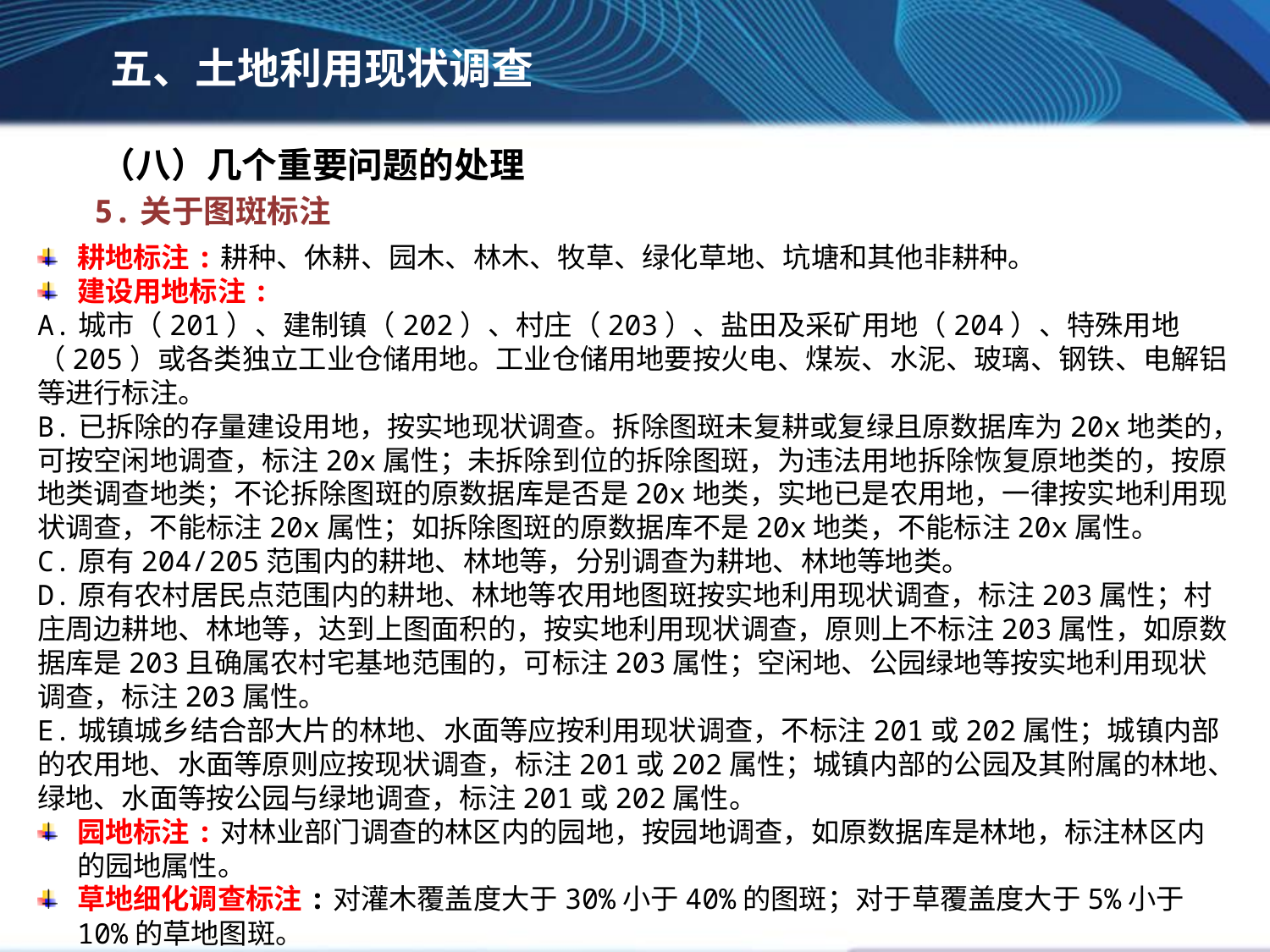

五、土地利用现状调查
（八）几个重要问题的处理
5.关于图斑标注
耕地标注:耕种、休耕、园木、林木、牧草、绿化草地、坑塘和其他非耕种。
建设用地标注:
A.城市（201）、建制镇（202）、村庄（203）、盐田及采矿用地（204）、特殊用地（205）或各类独立工业仓储用地。工业仓储用地要按火电、煤炭、水泥、玻璃、钢铁、电解铝等进行标注。
B.已拆除的存量建设用地，按实地现状调查。拆除图斑未复耕或复绿且原数据库为20x地类的，可按空闲地调查，标注20x属性；未拆除到位的拆除图斑，为违法用地拆除恢复原地类的，按原地类调查地类；不论拆除图斑的原数据库是否是20x地类，实地已是农用地，一律按实地利用现状调查，不能标注20x属性；如拆除图斑的原数据库不是20x地类，不能标注20x属性。
C.原有204/205范围内的耕地、林地等，分别调查为耕地、林地等地类。
D.原有农村居民点范围内的耕地、林地等农用地图斑按实地利用现状调查，标注203属性；村庄周边耕地、林地等，达到上图面积的，按实地利用现状调查，原则上不标注203属性，如原数据库是203且确属农村宅基地范围的，可标注203属性；空闲地、公园绿地等按实地利用现状调查，标注203属性。
E.城镇城乡结合部大片的林地、水面等应按利用现状调查，不标注201或202属性；城镇内部的农用地、水面等原则应按现状调查，标注201或202属性；城镇内部的公园及其附属的林地、绿地、水面等按公园与绿地调查，标注201或202属性。
园地标注:对林业部门调查的林区内的园地，按园地调查，如原数据库是林地，标注林区内的园地属性。
草地细化调查标注:对灌木覆盖度大于30%小于40%的图斑；对于草覆盖度大于5%小于10%的草地图斑。